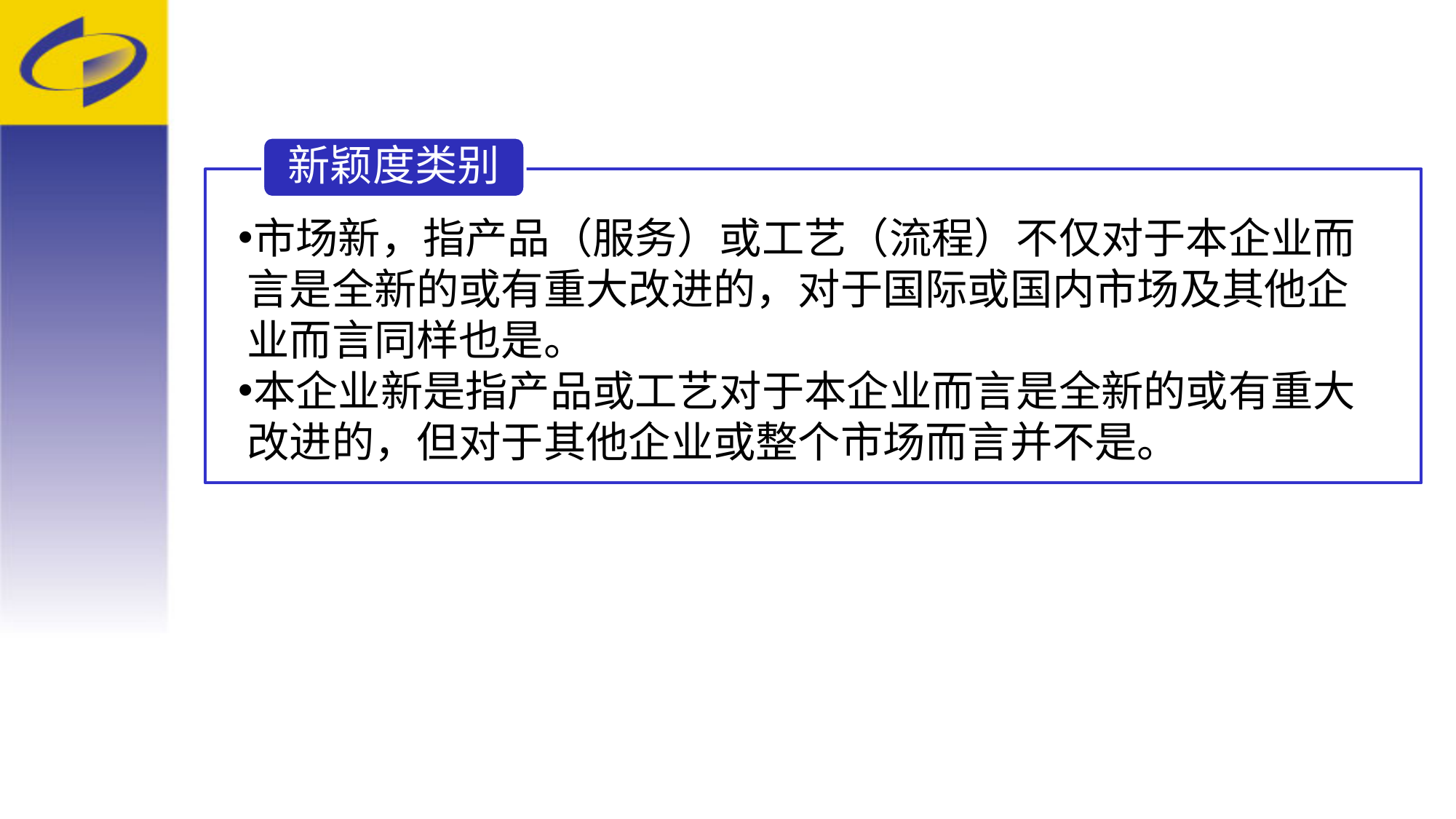

新颖度类别
市场新，指产品（服务）或工艺（流程）不仅对于本企业而言是全新的或有重大改进的，对于国际或国内市场及其他企业而言同样也是。
本企业新是指产品或工艺对于本企业而言是全新的或有重大改进的，但对于其他企业或整个市场而言并不是。
22